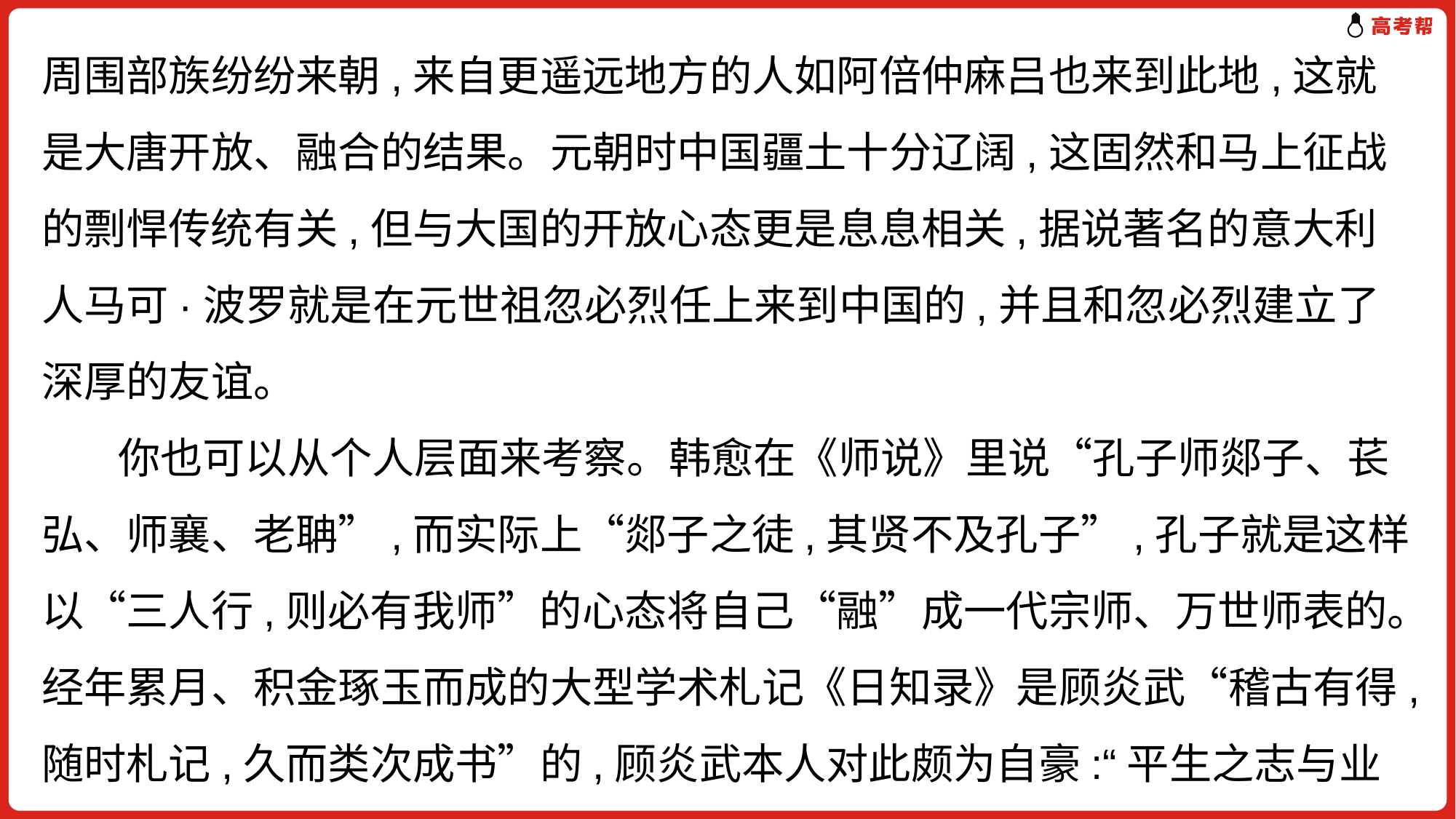

周围部族纷纷来朝,来自更遥远地方的人如阿倍仲麻吕也来到此地,这就是大唐开放、融合的结果。元朝时中国疆土十分辽阔,这固然和马上征战的剽悍传统有关,但与大国的开放心态更是息息相关,据说著名的意大利人马可·波罗就是在元世祖忽必烈任上来到中国的,并且和忽必烈建立了深厚的友谊。
       你也可以从个人层面来考察。韩愈在《师说》里说“孔子师郯子、苌弘、师襄、老聃”,而实际上“郯子之徒,其贤不及孔子”,孔子就是这样以“三人行,则必有我师”的心态将自己“融”成一代宗师、万世师表的。经年累月、积金琢玉而成的大型学术札记《日知录》是顾炎武“稽古有得,随时札记,久而类次成书”的,顾炎武本人对此颇为自豪:“平生之志与业皆在